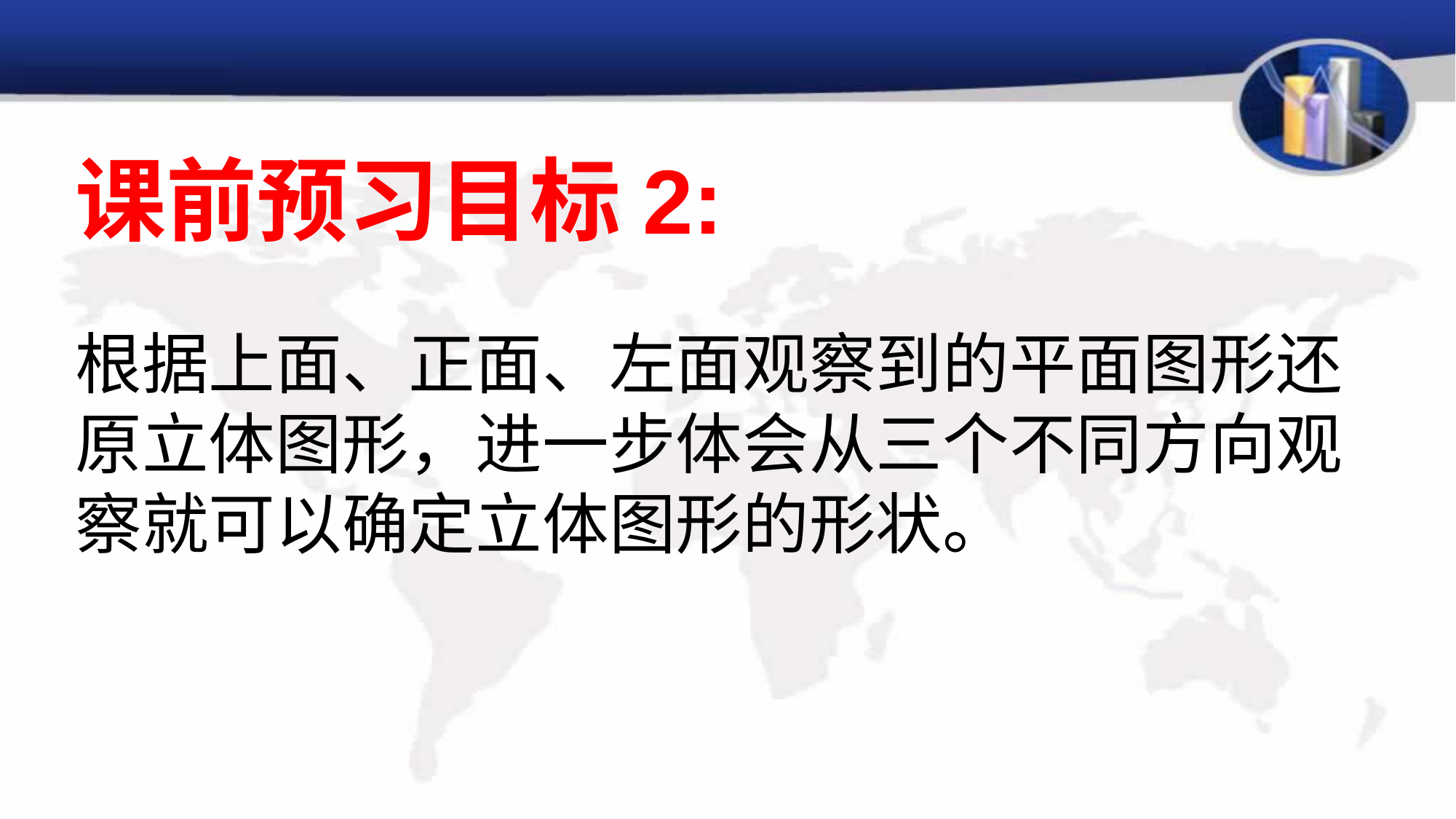

# 课前预习目标2:
根据上面、正面、左面观察到的平面图形还原立体图形，进一步体会从三个不同方向观察就可以确定立体图形的形状。